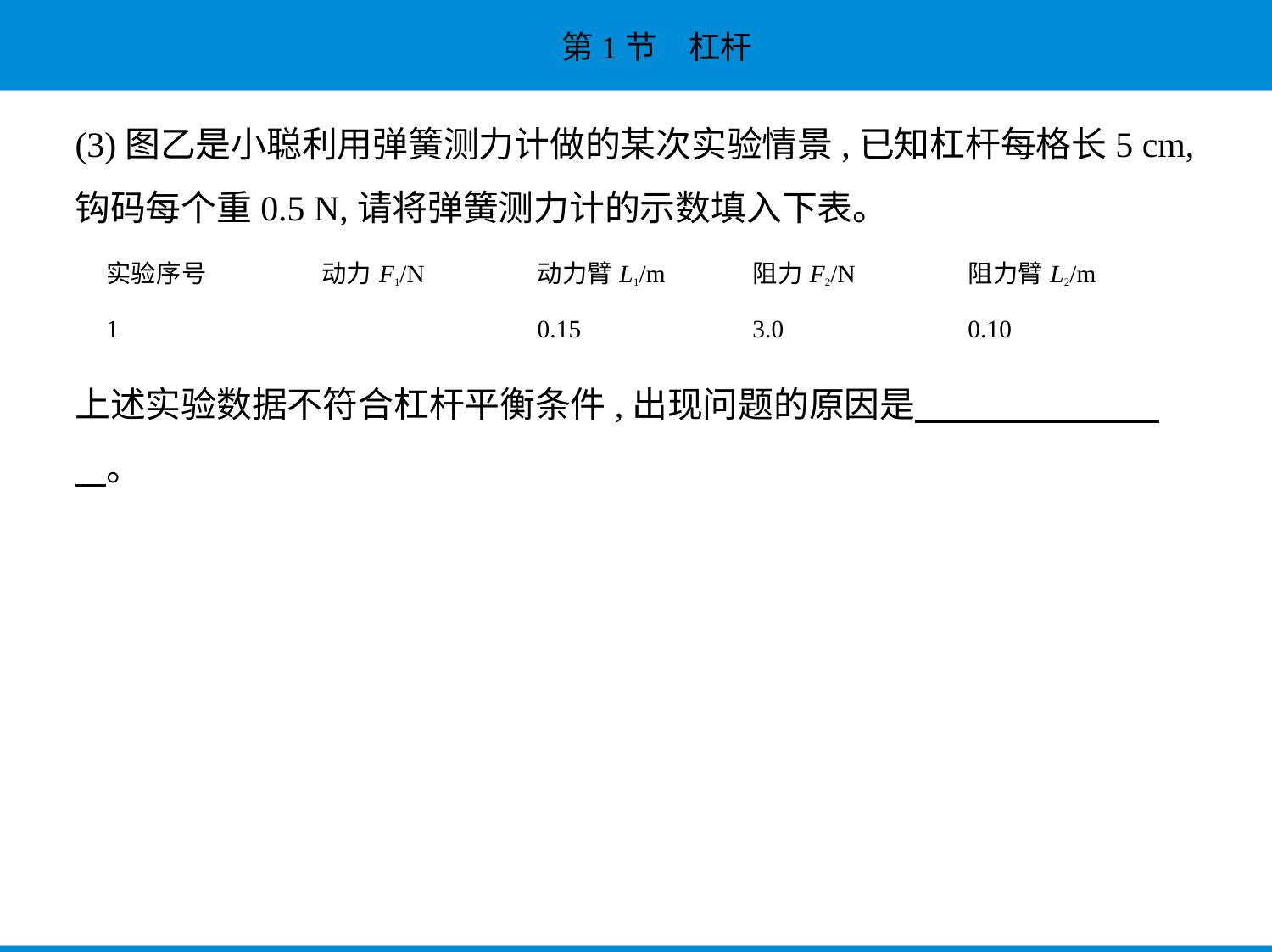

(3)图乙是小聪利用弹簧测力计做的某次实验情景,已知杠杆每格长5 cm,
钩码每个重0.5 N,请将弹簧测力计的示数填入下表。
| 实验序号 | 动力F1/N | 动力臂L1/m | 阻力F2/N | 阻力臂L2/m |
| --- | --- | --- | --- | --- |
| 1 |  | 0.15 | 3.0 | 0.10 |
上述实验数据不符合杠杆平衡条件,出现问题的原因是　　　　　　    
    。